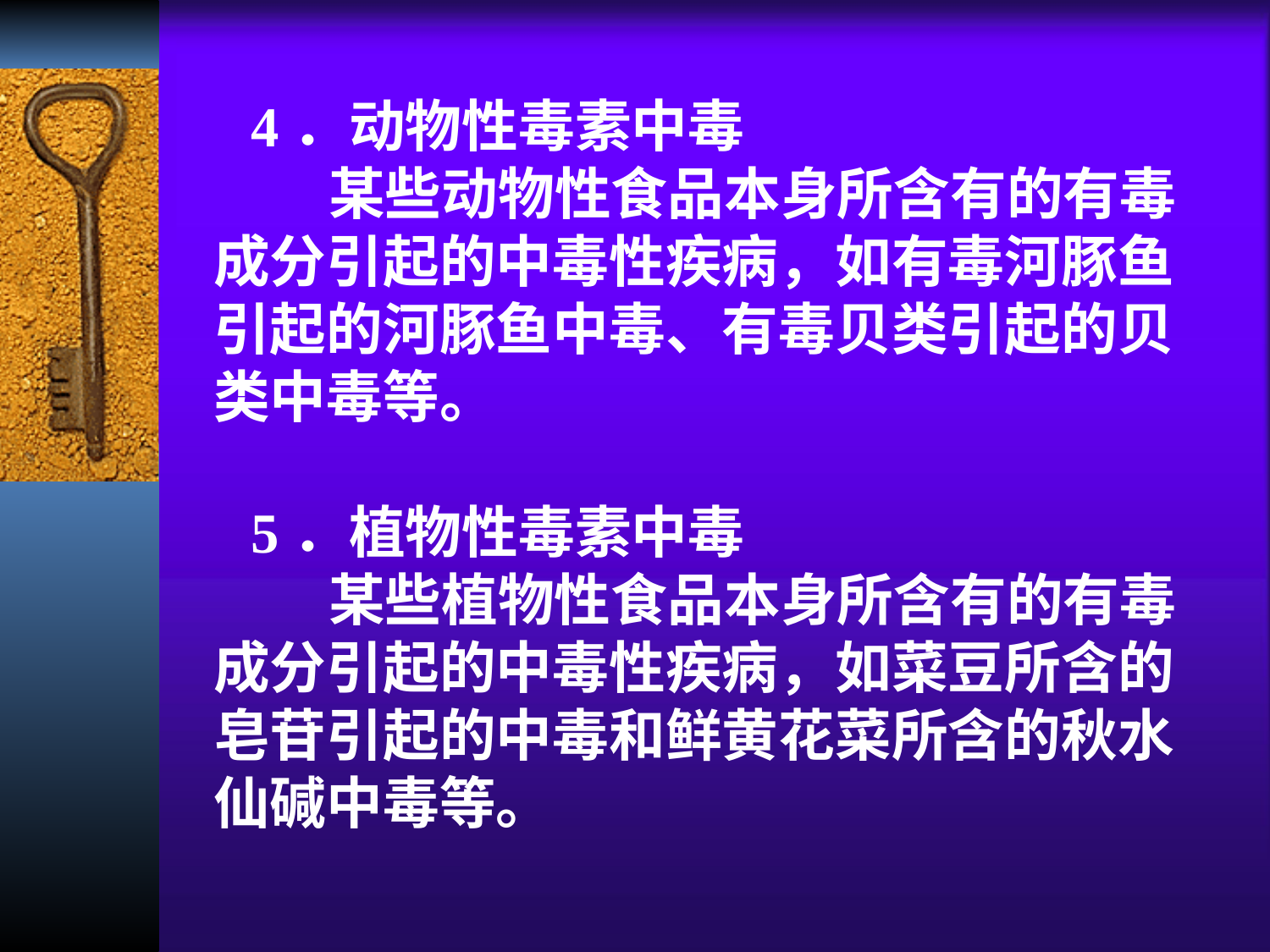

4．动物性毒素中毒
     某些动物性食品本身所含有的有毒成分引起的中毒性疾病，如有毒河豚鱼引起的河豚鱼中毒、有毒贝类引起的贝类中毒等。

5．植物性毒素中毒
     某些植物性食品本身所含有的有毒成分引起的中毒性疾病，如菜豆所含的皂苷引起的中毒和鲜黄花菜所含的秋水仙碱中毒等。